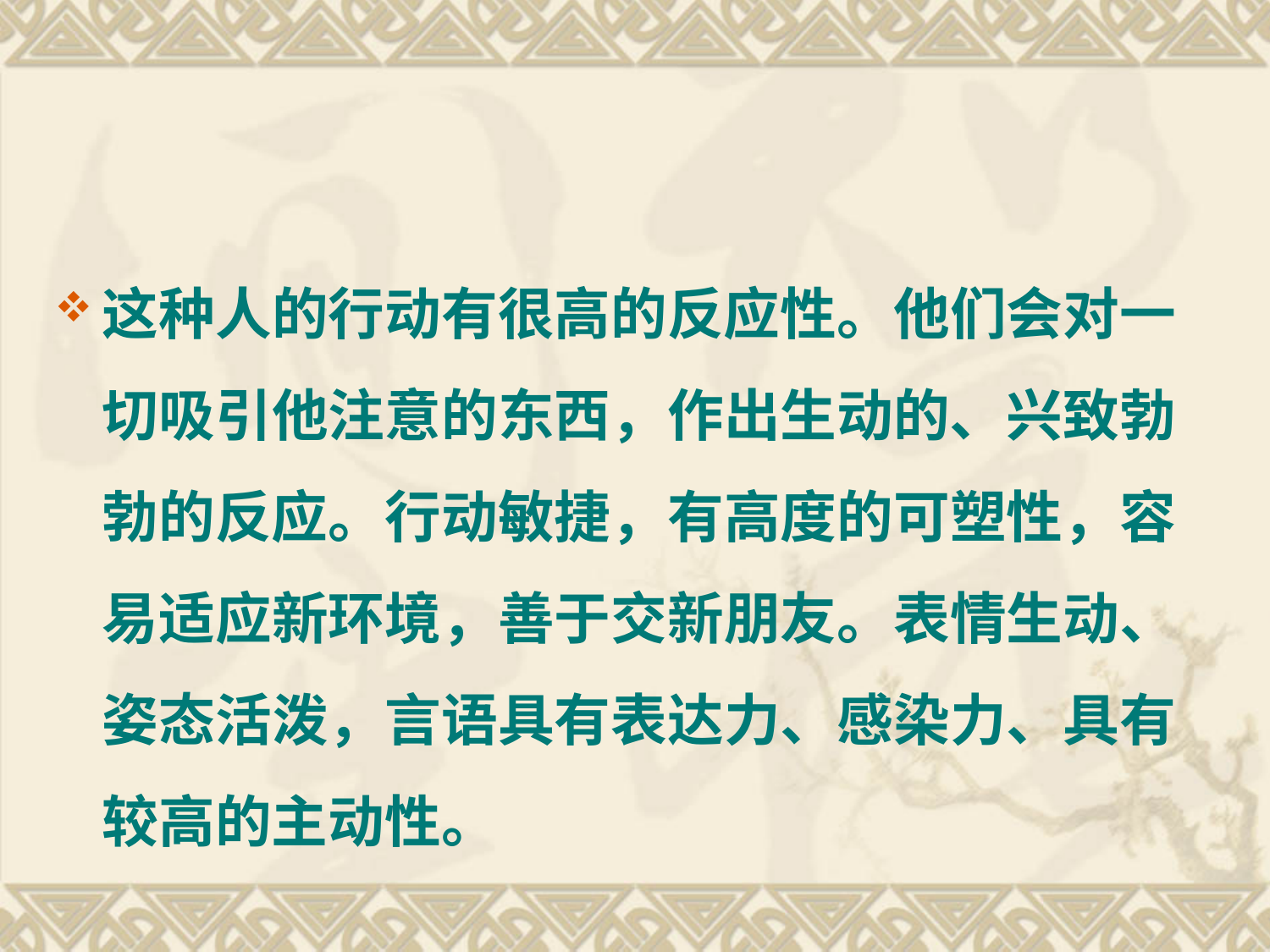

#
这种人的行动有很高的反应性。他们会对一切吸引他注意的东西，作出生动的、兴致勃勃的反应。行动敏捷，有高度的可塑性，容易适应新环境，善于交新朋友。表情生动、姿态活泼，言语具有表达力、感染力、具有较高的主动性。